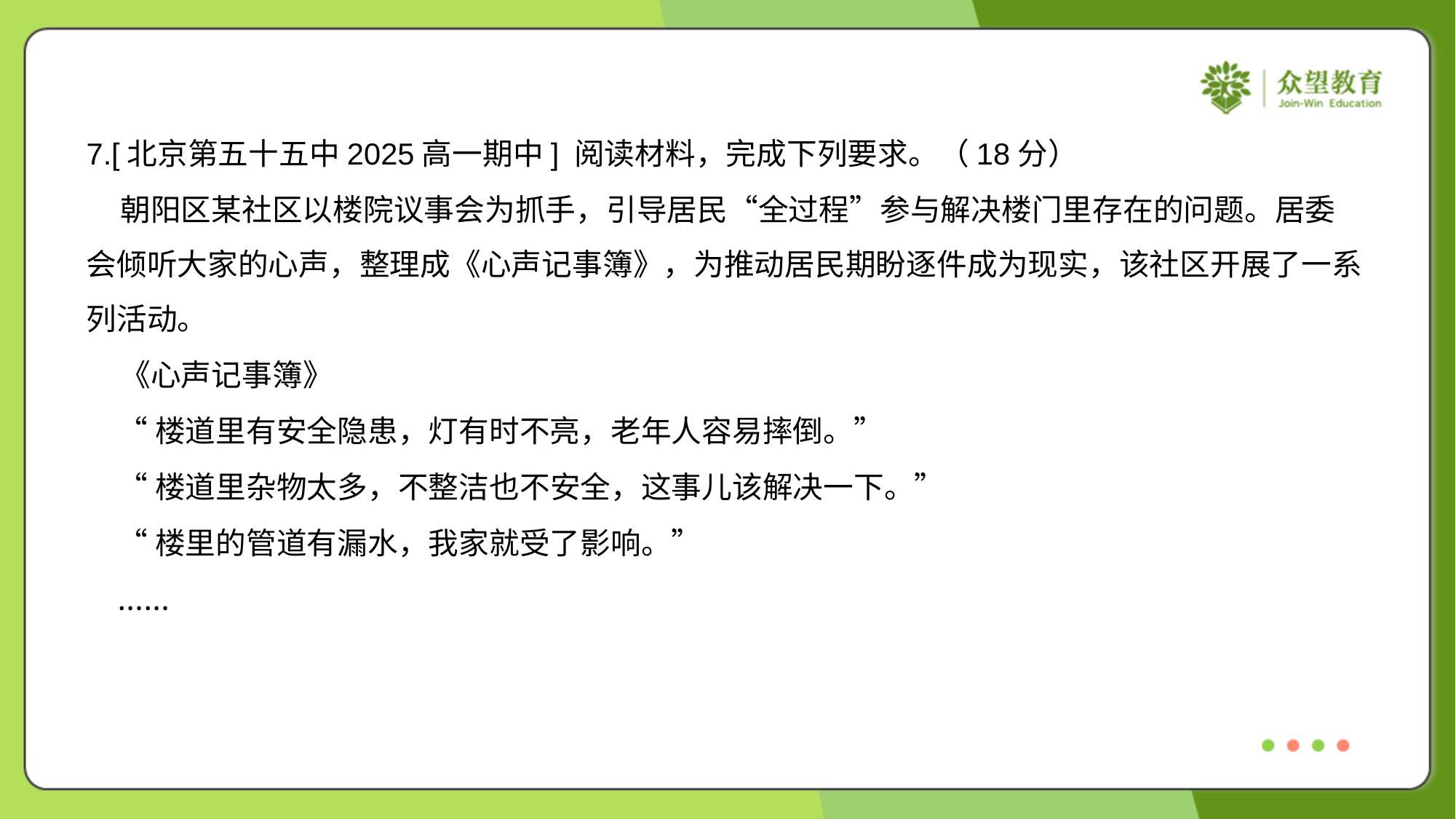

7.[北京第五十五中2025高一期中] 阅读材料，完成下列要求。（18分）
    朝阳区某社区以楼院议事会为抓手，引导居民“全过程”参与解决楼门里存在的问题。居委
会倾听大家的心声，整理成《心声记事簿》，为推动居民期盼逐件成为现实，该社区开展了一系
列活动。
    《心声记事簿》
    “楼道里有安全隐患，灯有时不亮，老年人容易摔倒。”
    “楼道里杂物太多，不整洁也不安全，这事儿该解决一下。”
    “楼里的管道有漏水，我家就受了影响。”
    ……